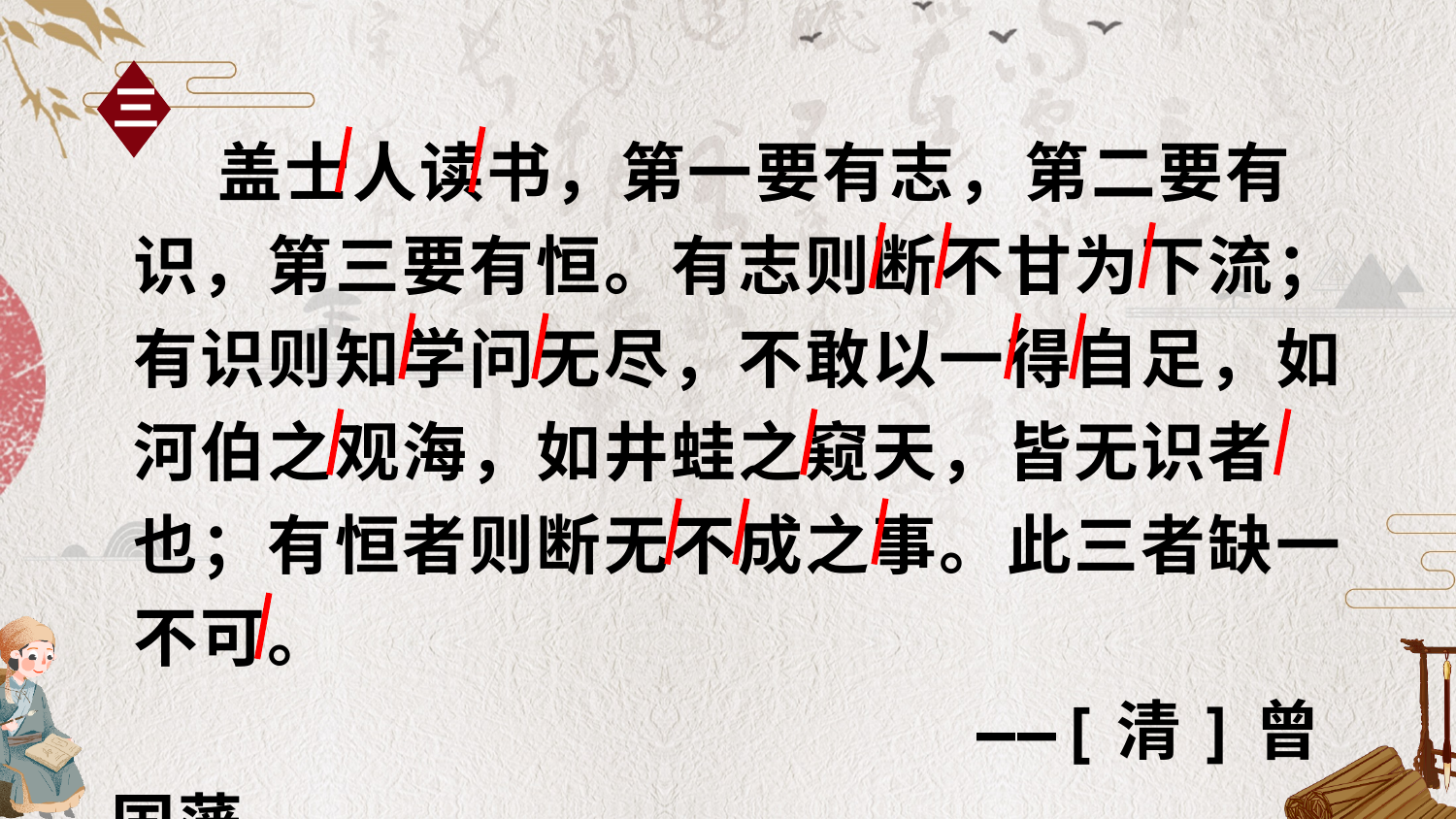

三
    盖士人读书，第一要有志，第二要有识，第三要有恒。有志则断不甘为下流；有识则知学问无尽，不敢以一得自足，如河伯之观海，如井蛙之窥天，皆无识者也；有恒者则断无不成之事。此三者缺一不可。
                     ——[清]曾国藩